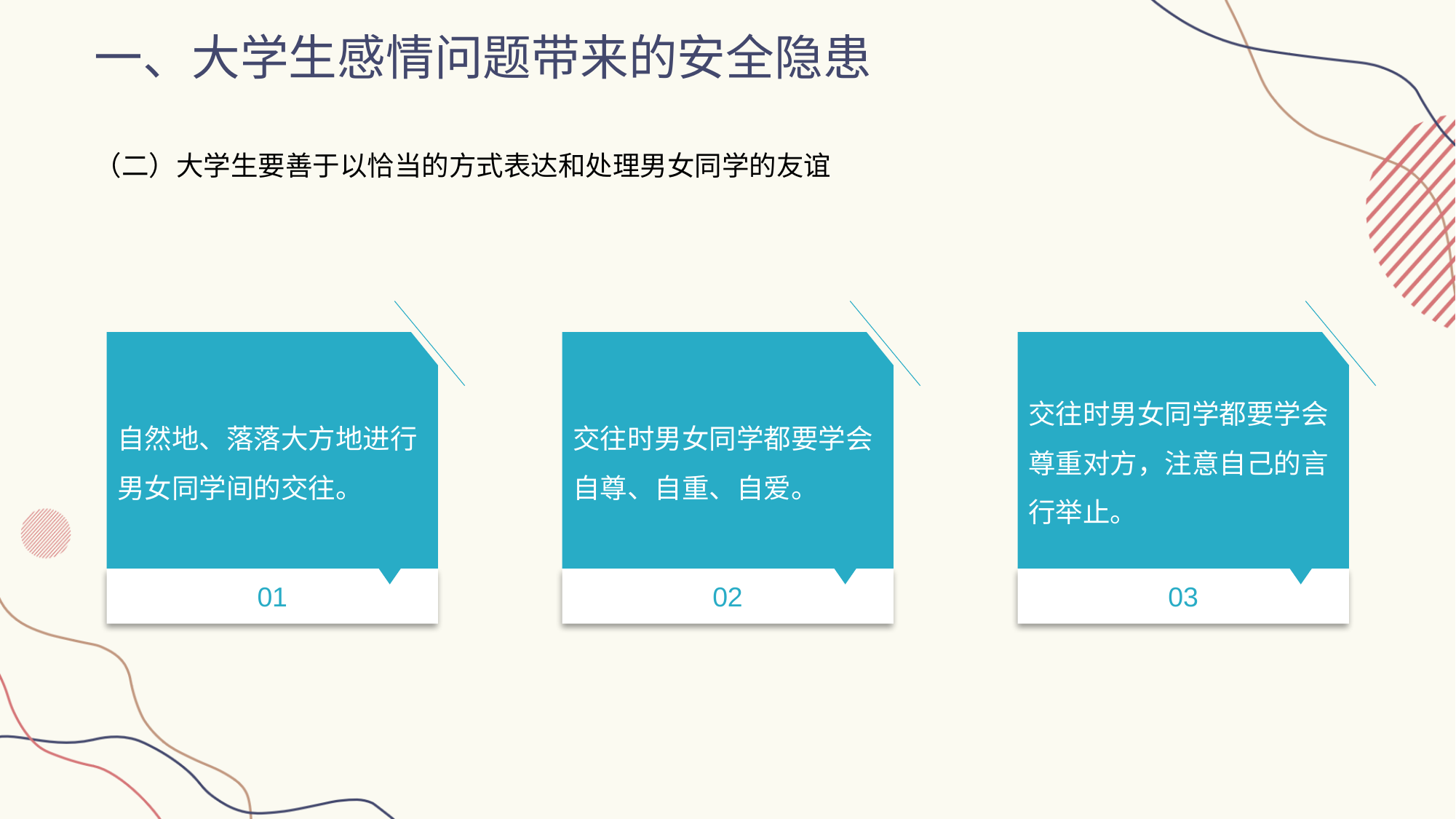

一、大学生感情问题带来的安全隐患
（二）大学生要善于以恰当的方式表达和处理男女同学的友谊
自然地、落落大方地进行男女同学间的交往。
01
交往时男女同学都要学会自尊、自重、自爱。
02
交往时男女同学都要学会尊重对方，注意自己的言行举止。
03